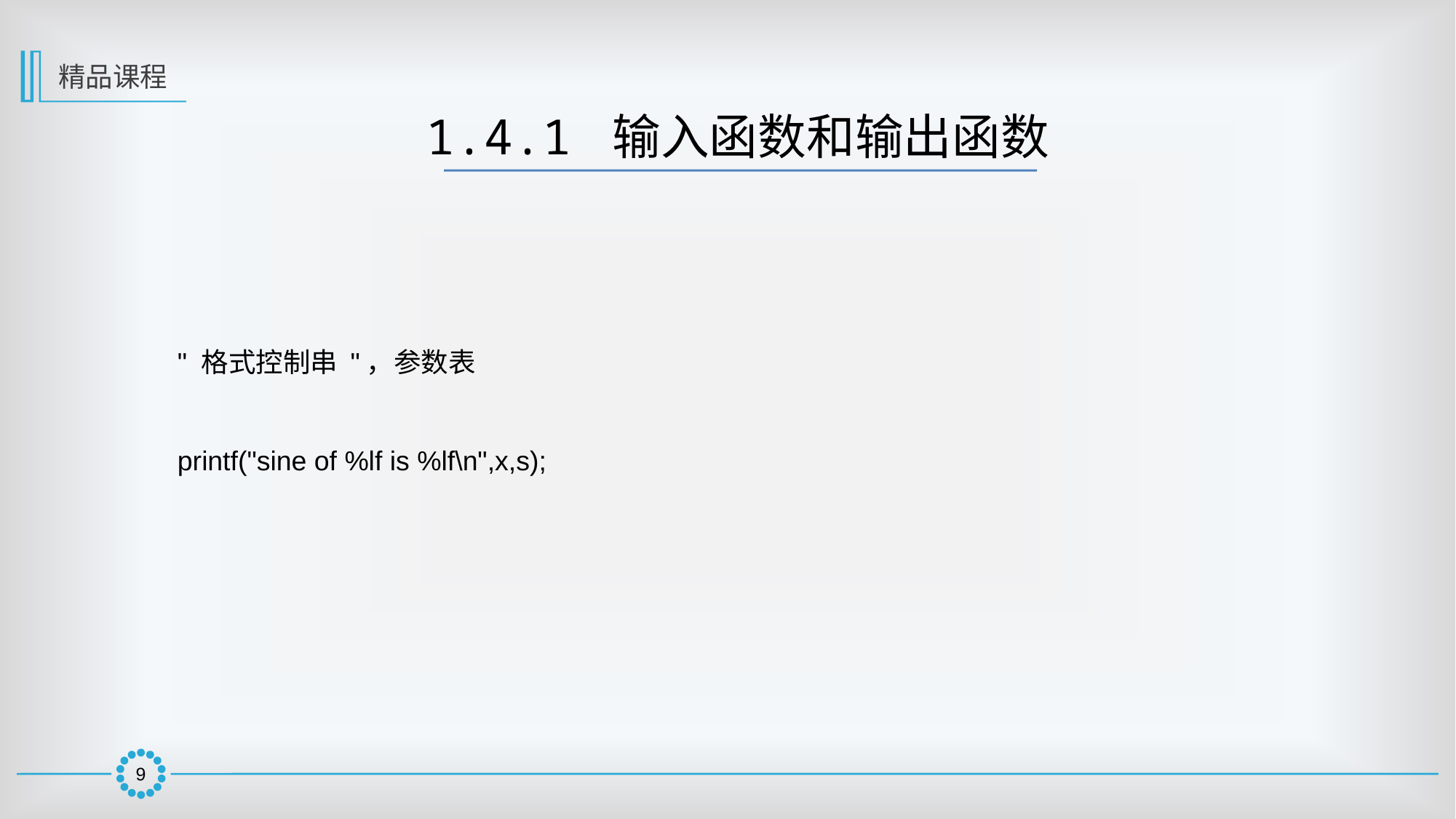

精品课程
1.4.1 输入函数和输出函数

" 格式控制串 "，参数表

printf("sine of %lf is %lf\n",x,s);

9